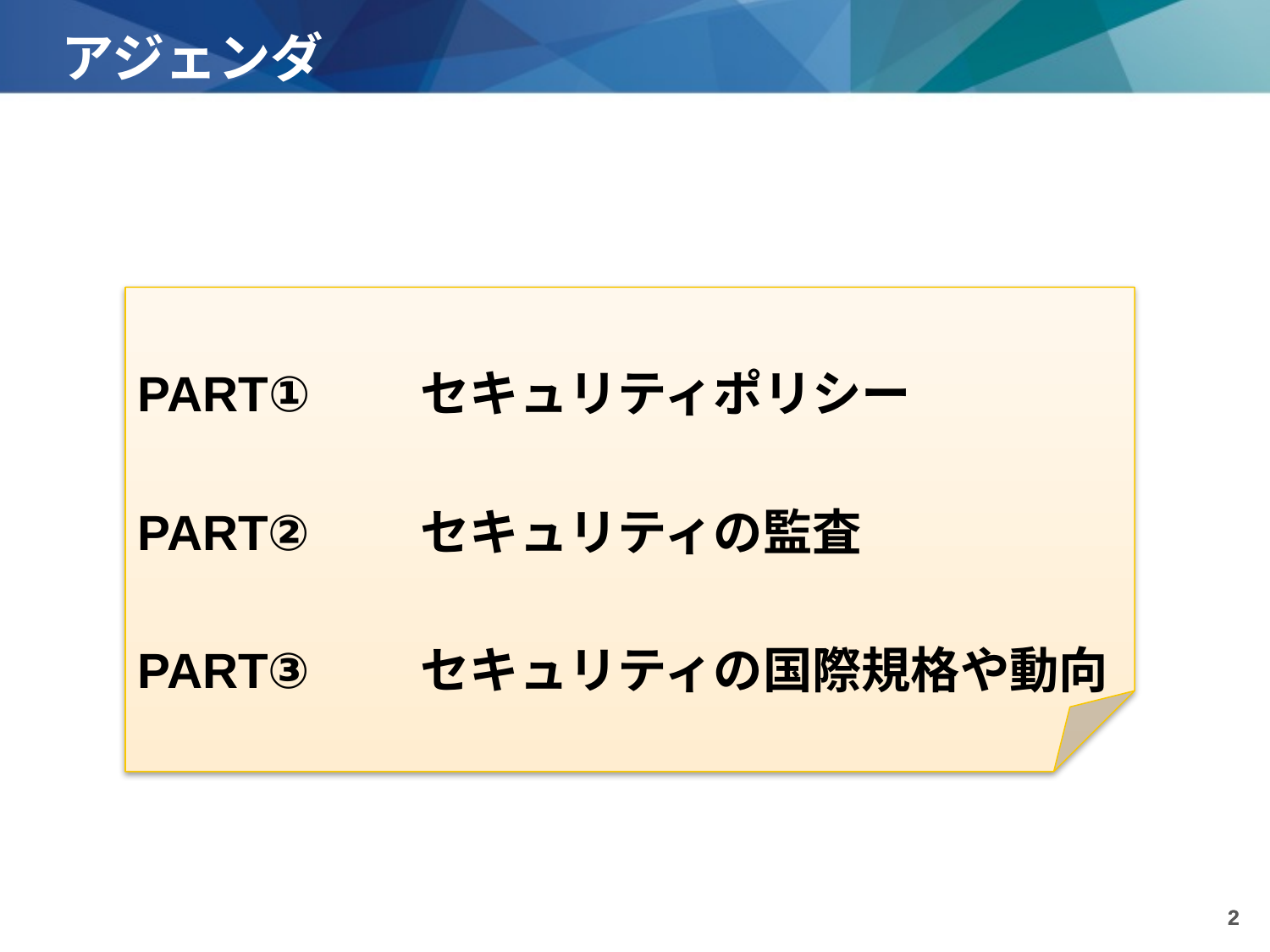

# アジェンダ

PART①　　セキュリティポリシー

PART②　　セキュリティの監査

PART③　　セキュリティの国際規格や動向